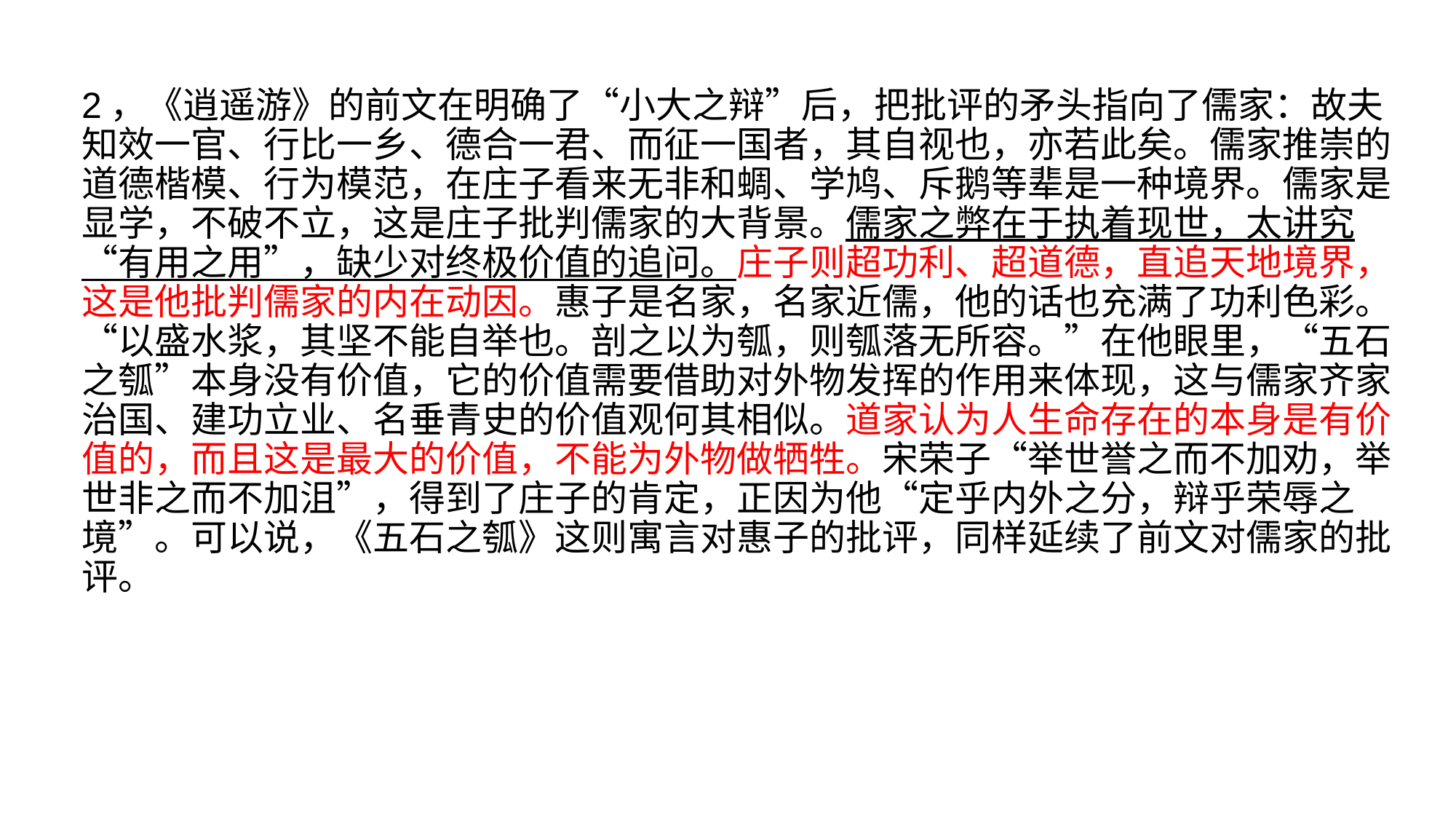

2，《逍遥游》的前文在明确了“小大之辩”后，把批评的矛头指向了儒家：故夫知效一官、行比一乡、德合一君、而征一国者，其自视也，亦若此矣。儒家推崇的道德楷模、行为模范，在庄子看来无非和蜩、学鸠、斥鹅等辈是一种境界。儒家是显学，不破不立，这是庄子批判儒家的大背景。儒家之弊在于执着现世，太讲究“有用之用”，缺少对终极价值的追问。庄子则超功利、超道德，直追天地境界，这是他批判儒家的内在动因。惠子是名家，名家近儒，他的话也充满了功利色彩。“以盛水浆，其坚不能自举也。剖之以为瓠，则瓠落无所容。”在他眼里，“五石之瓠”本身没有价值，它的价值需要借助对外物发挥的作用来体现，这与儒家齐家治国、建功立业、名垂青史的价值观何其相似。道家认为人生命存在的本身是有价值的，而且这是最大的价值，不能为外物做牺牲。宋荣子“举世誉之而不加劝，举世非之而不加沮”，得到了庄子的肯定，正因为他“定乎内外之分，辩乎荣辱之境”。可以说，《五石之瓠》这则寓言对惠子的批评，同样延续了前文对儒家的批评。